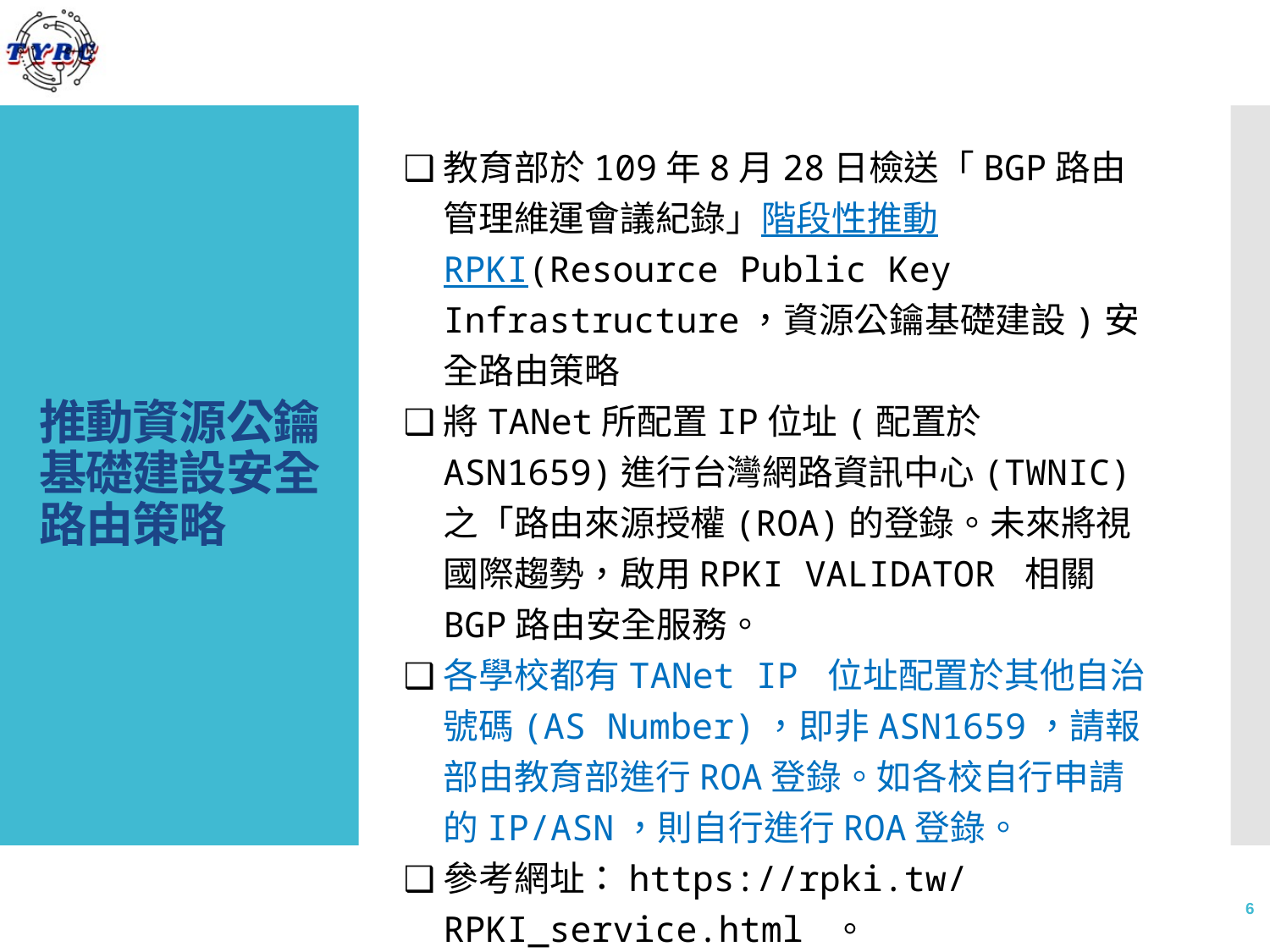

❑教育部於109年8月28日檢送「BGP路由管理維運會議紀錄」階段性推動RPKI(Resource Public Key Infrastructure，資源公鑰基礎建設)安全路由策略
❑將TANet所配置IP位址(配置於ASN1659)進行台灣網路資訊中心(TWNIC)之「路由來源授權(ROA)的登錄。未來將視國際趨勢，啟用RPKI VALIDATOR 相關BGP路由安全服務。
❑各學校都有TANet IP 位址配置於其他自治號碼(AS Number)，即非ASN1659，請報部由教育部進行ROA登錄。如各校自行申請的IP/ASN，則自行進行ROA登錄。
❑參考網址：https://rpki.tw/RPKI_service.html 。
# 推動資源公鑰基礎建設安全路由策略
6